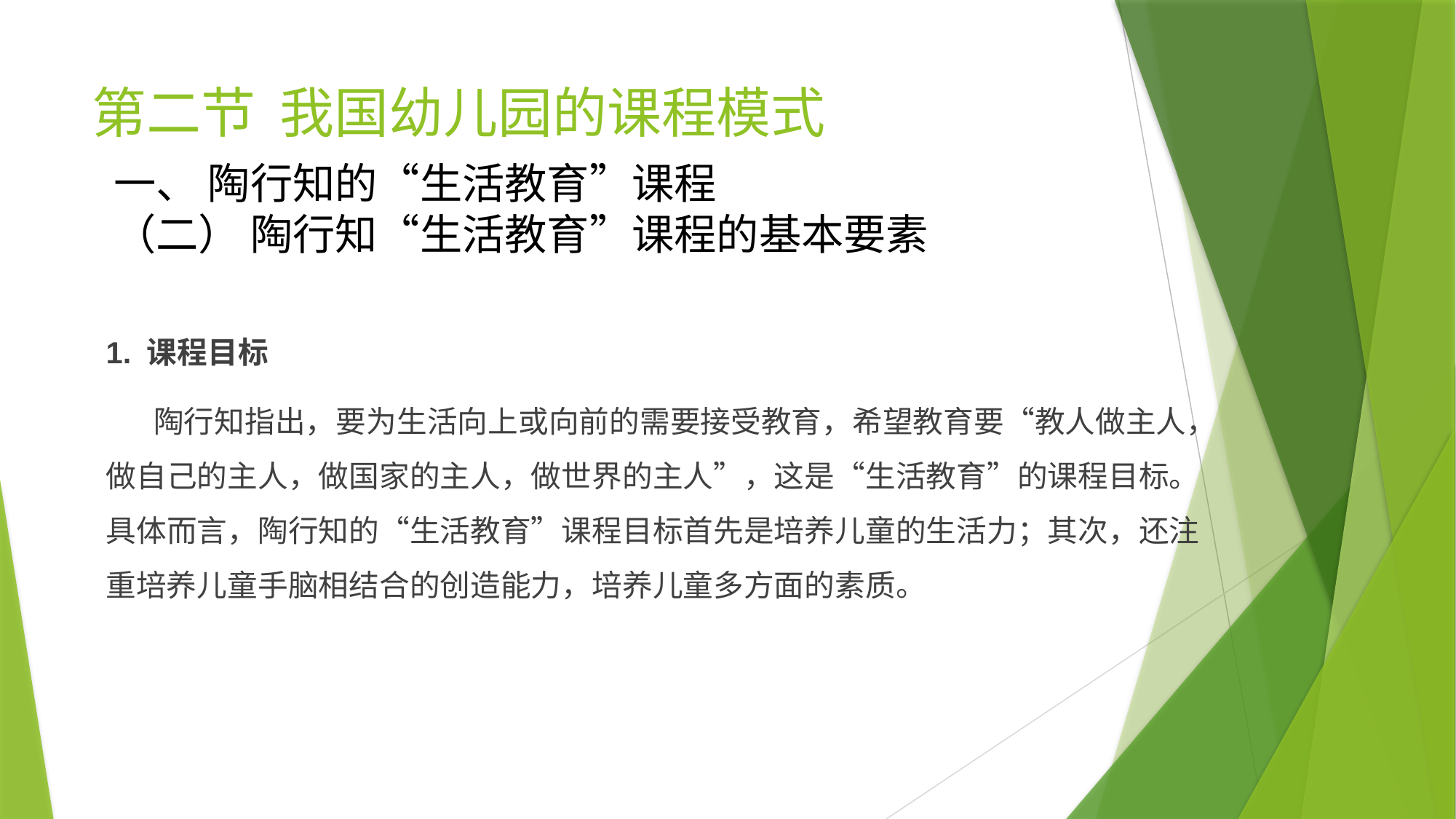

# 第二节  我国幼儿园的课程模式
一、 陶行知的“生活教育”课程
（二） 陶行知“生活教育”课程的基本要素
1. 课程目标
      陶行知指出，要为生活向上或向前的需要接受教育，希望教育要“教人做主人，做自己的主人，做国家的主人，做世界的主人”，这是“生活教育”的课程目标。具体而言，陶行知的“生活教育”课程目标首先是培养儿童的生活力；其次，还注重培养儿童手脑相结合的创造能力，培养儿童多方面的素质。